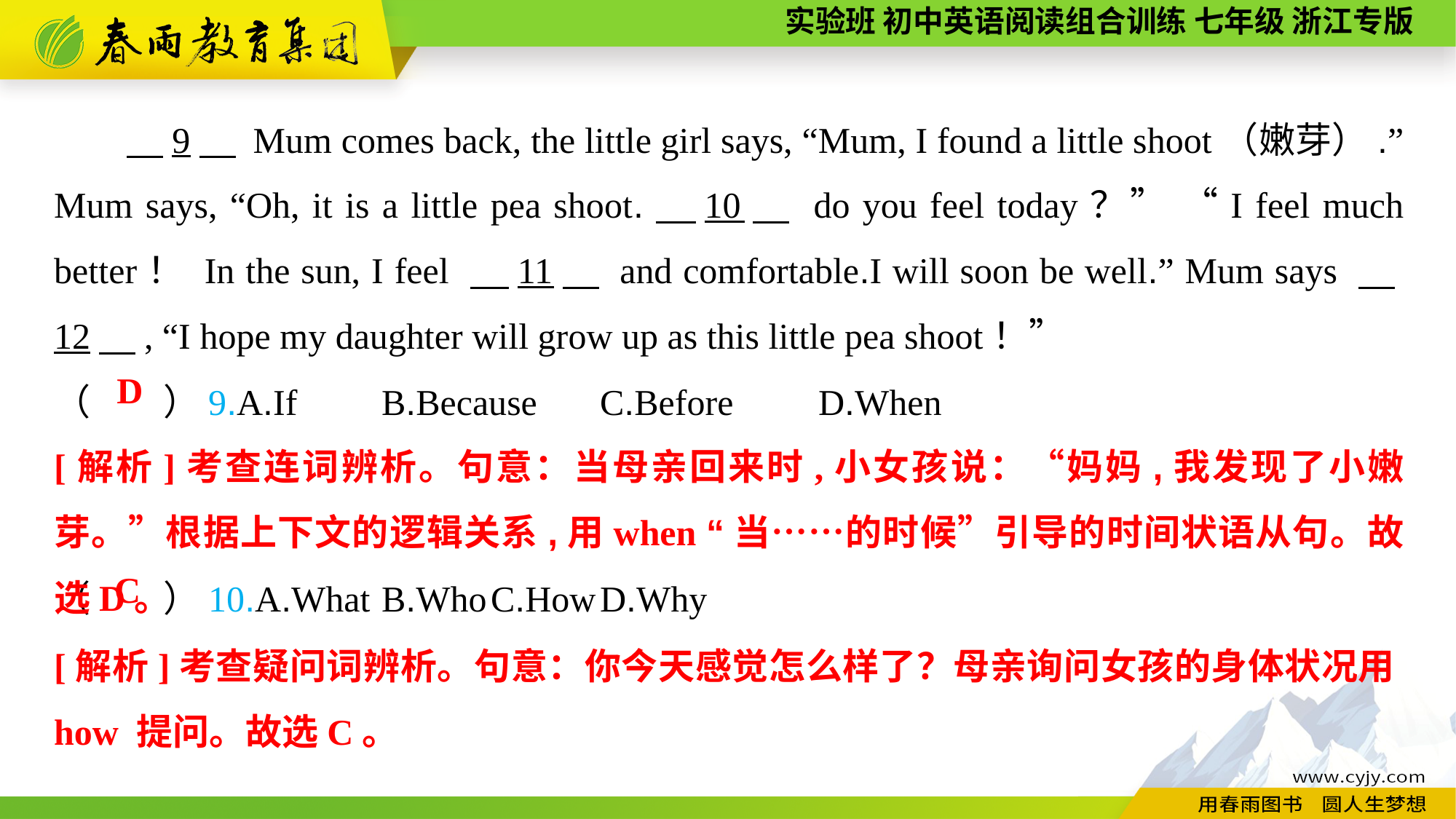

9　 Mum comes back, the little girl says, “Mum, I found a little shoot（嫩芽）.” Mum says, “Oh, it is a little pea shoot.　10　 do you feel today？” “I feel much better！ In the sun, I feel 　11　 and comfortable.I will soon be well.” Mum says 　12　, “I hope my daughter will grow up as this little pea shoot！”
（　　）9.A.If	B.Because	C.Before	D.When

（　　）10.A.What	B.Who	C.How	D.Why
D
[解析]考查连词辨析。句意：当母亲回来时,小女孩说：“妈妈,我发现了小嫩芽。”根据上下文的逻辑关系,用when “当……的时候”引导的时间状语从句。故选D。
C
[解析]考查疑问词辨析。句意：你今天感觉怎么样了？母亲询问女孩的身体状况用how 提问。故选C。